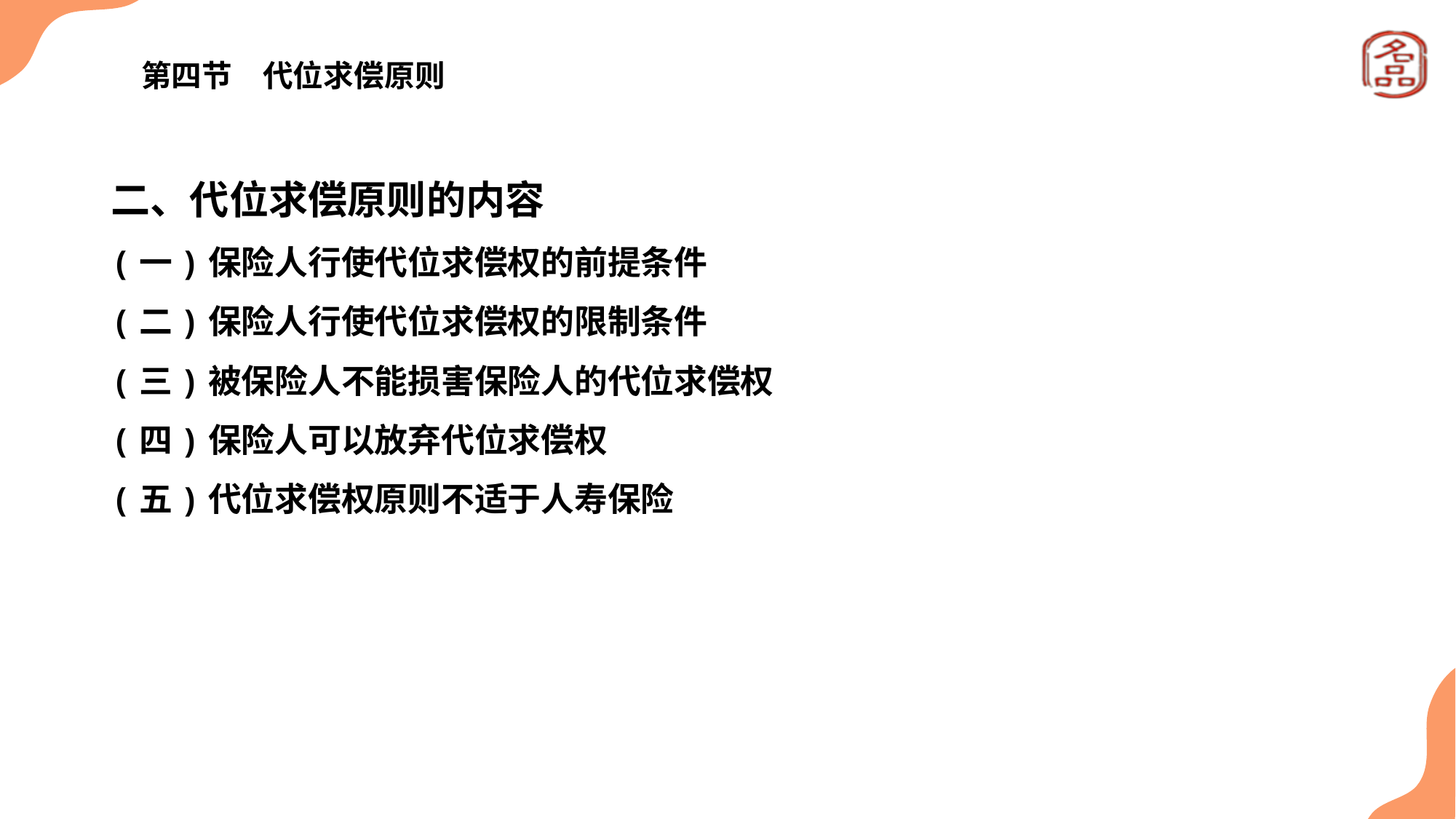

# 第四节　代位求偿原则
二、代位求偿原则的内容
(一)保险人行使代位求偿权的前提条件
(二)保险人行使代位求偿权的限制条件
(三)被保险人不能损害保险人的代位求偿权
(四)保险人可以放弃代位求偿权
(五)代位求偿权原则不适于人寿保险